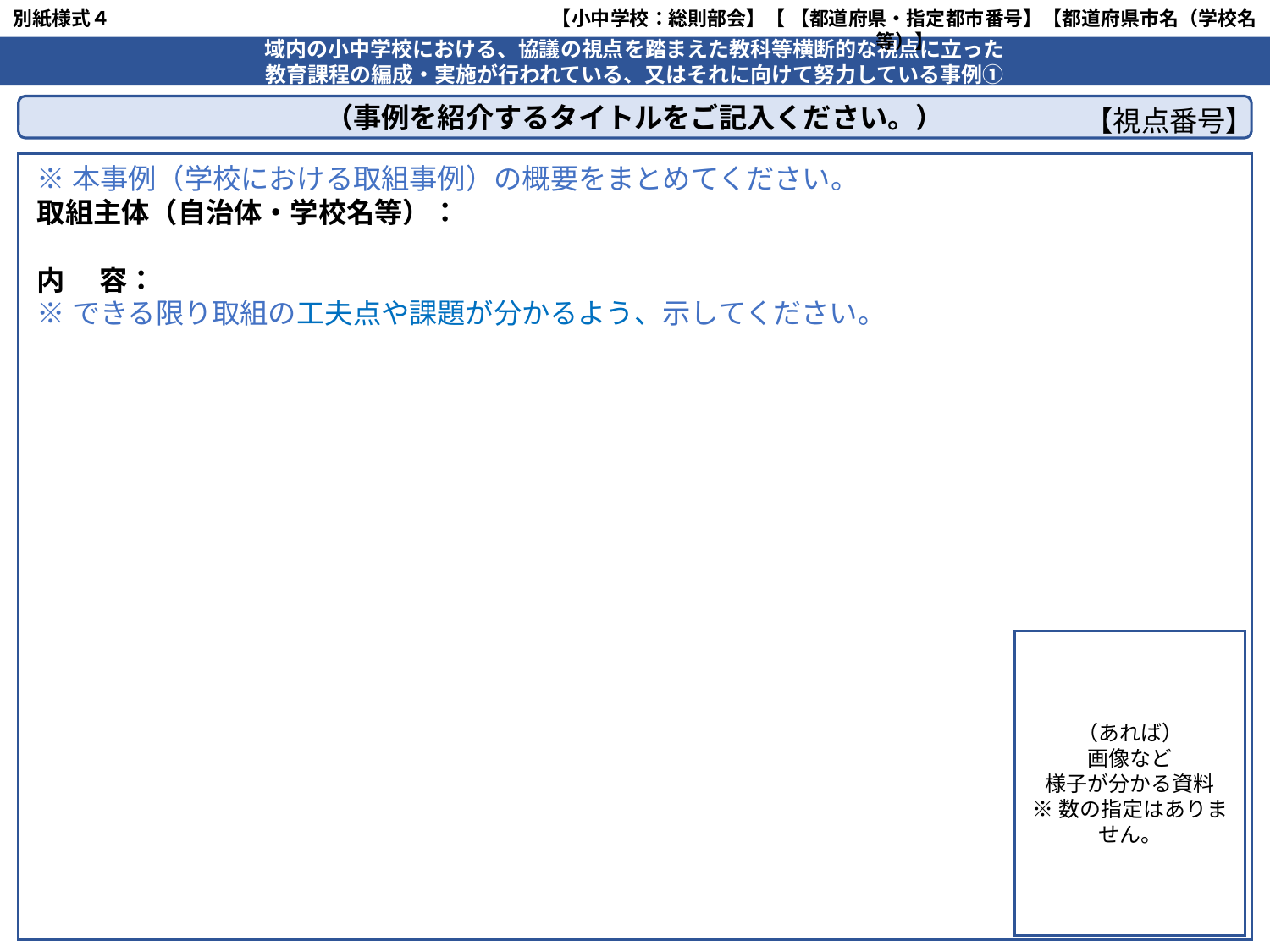

別紙様式４
【小中学校：総則部会】【 【都道府県・指定都市番号】【都道府県市名（学校名等）】
【】については、関係する都道府県市（学校）に応じ修正してください。
域内の小中学校における、協議の視点を踏まえた教科等横断的な視点に立った
教育課程の編成・実施が行われている、又はそれに向けて努力している事例①
・記載内容に応じて、枠の大きさなど、様式は適宜変更していただいてかまいません。
・事例が複数ある場合は、スライドを複製してご活用ください。
・特に協議したい事例の順番に記載をお願いします。
（事例を紹介するタイトルをご記入ください。）

【視点番号】
※本事例（学校における取組事例）の概要をまとめてください。
取組主体（自治体・学校名等）：

内　 容：
※できる限り取組の工夫点や課題が分かるよう、示してください。

【協議の視点】
①教育活動の質を向上させるカリキュラム・マネジメントの取組
②学習の基盤となる資質・能力の育成
③現代的な諸課題に対応する資質・能力の育成
④児童生徒や学校、地域の実態に応じた取組

（あれば）
画像など
様子が分かる資料
※数の指定はありません。